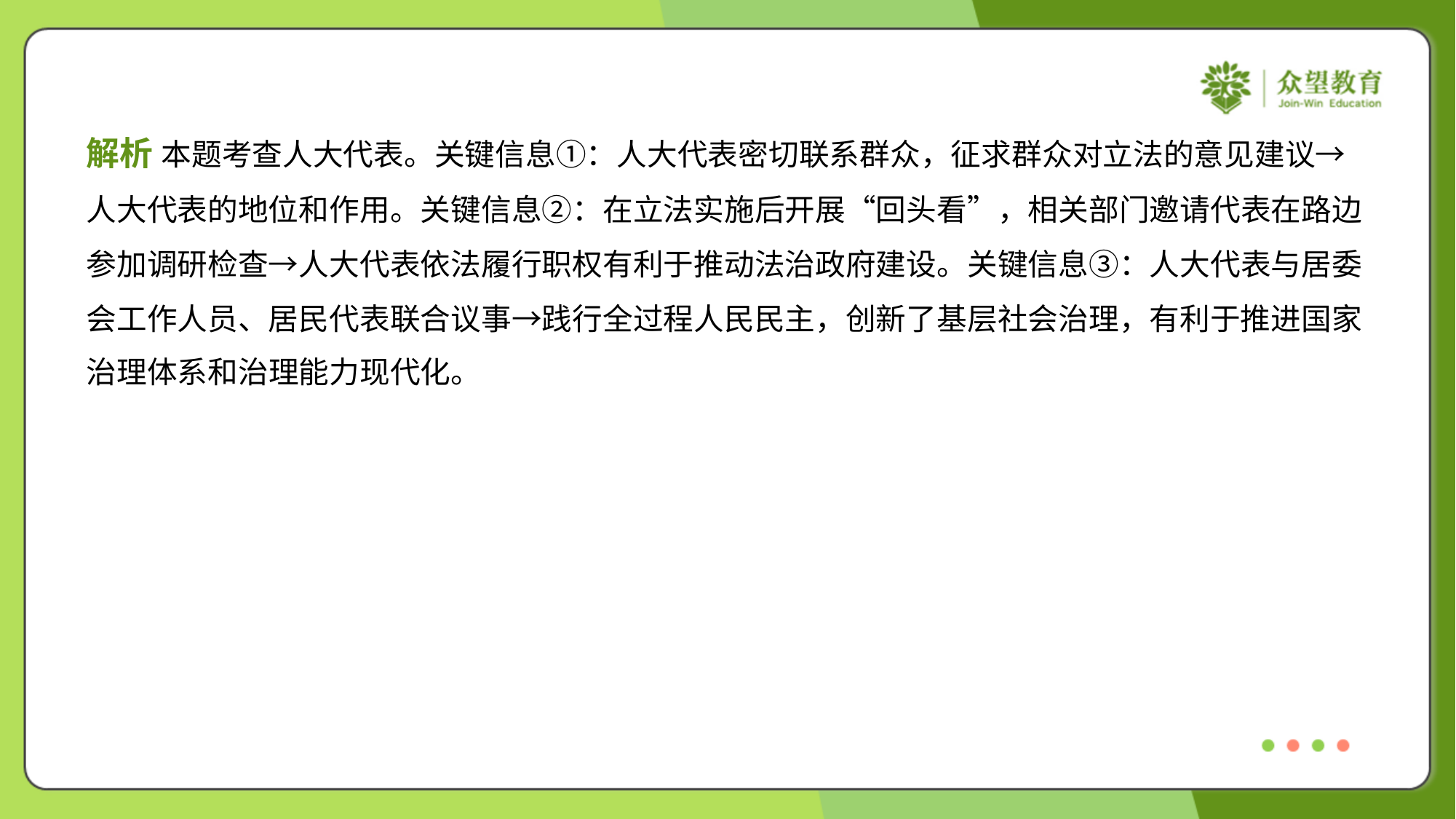

解析 本题考查人大代表。关键信息①：人大代表密切联系群众，征求群众对立法的意见建议→
人大代表的地位和作用。关键信息②：在立法实施后开展“回头看”，相关部门邀请代表在路边
参加调研检查→人大代表依法履行职权有利于推动法治政府建设。关键信息③：人大代表与居委
会工作人员、居民代表联合议事→践行全过程人民民主，创新了基层社会治理，有利于推进国家
治理体系和治理能力现代化。